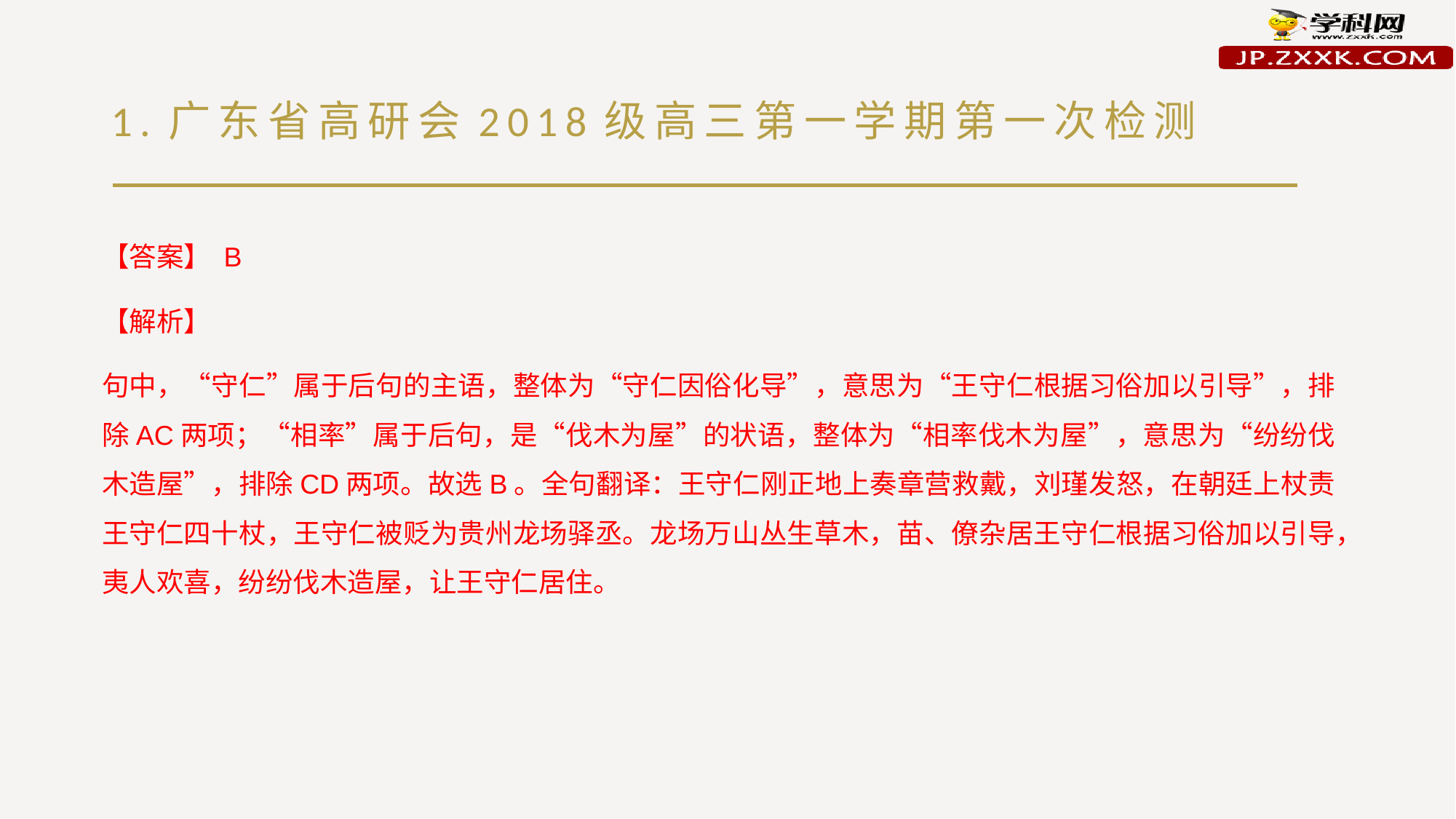

# 1.广东省高研会2018级高三第一学期第一次检测
【答案】 B
【解析】
句中，“守仁”属于后句的主语，整体为“守仁因俗化导”，意思为“王守仁根据习俗加以引导”，排除AC两项；“相率”属于后句，是“伐木为屋”的状语，整体为“相率伐木为屋”，意思为“纷纷伐木造屋”，排除CD两项。故选B。全句翻译：王守仁刚正地上奏章营救戴，刘瑾发怒，在朝廷上杖责王守仁四十杖，王守仁被贬为贵州龙场驿丞。龙场万山丛生草木，苗、僚杂居王守仁根据习俗加以引导，夷人欢喜，纷纷伐木造屋，让王守仁居住。